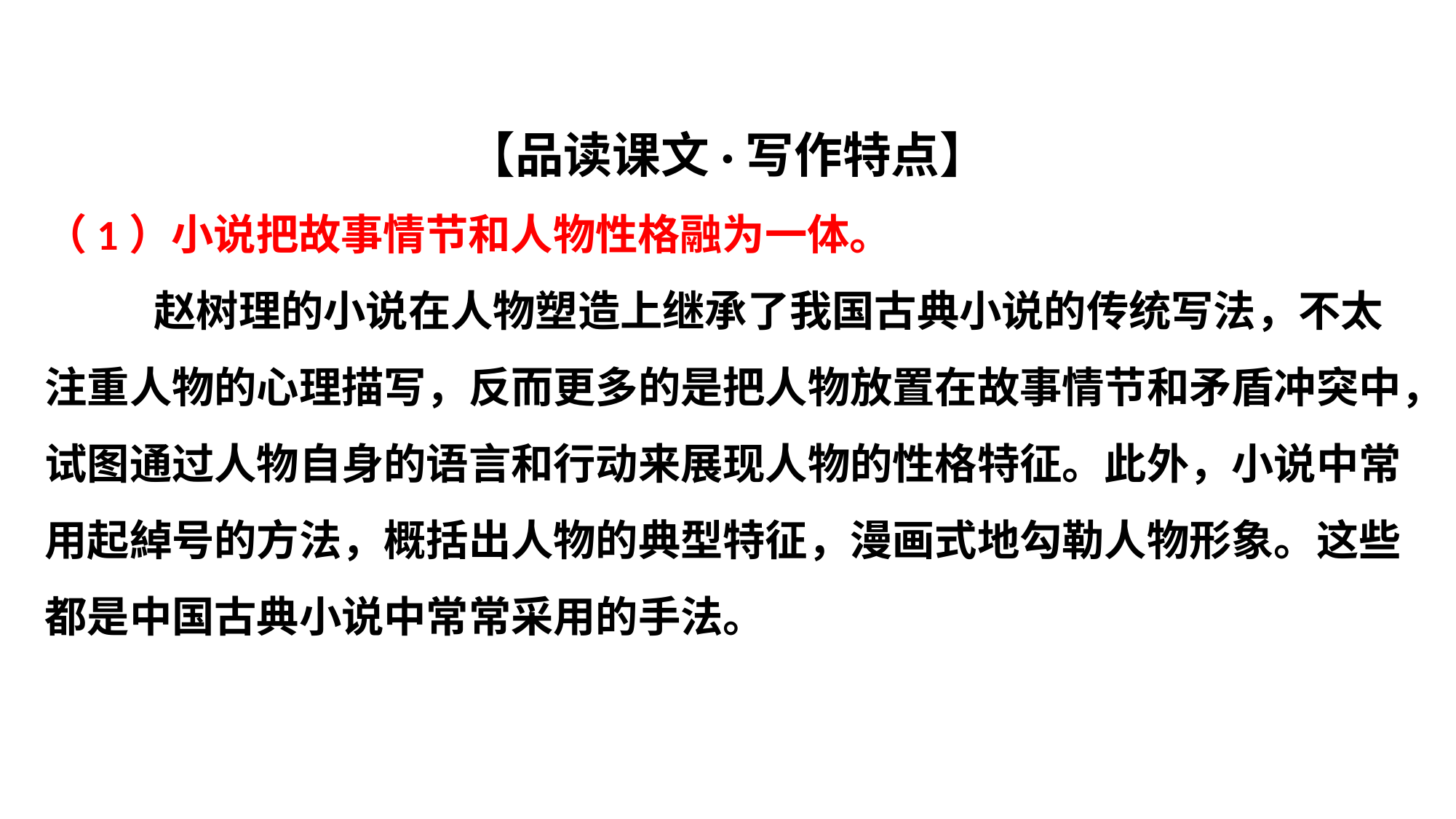

【品读课文·写作特点】
（1）小说把故事情节和人物性格融为一体。
	赵树理的小说在人物塑造上继承了我国古典小说的传统写法，不太注重人物的心理描写，反而更多的是把人物放置在故事情节和矛盾冲突中，试图通过人物自身的语言和行动来展现人物的性格特征。此外，小说中常用起綽号的方法，概括出人物的典型特征，漫画式地勾勒人物形象。这些都是中国古典小说中常常采用的手法。